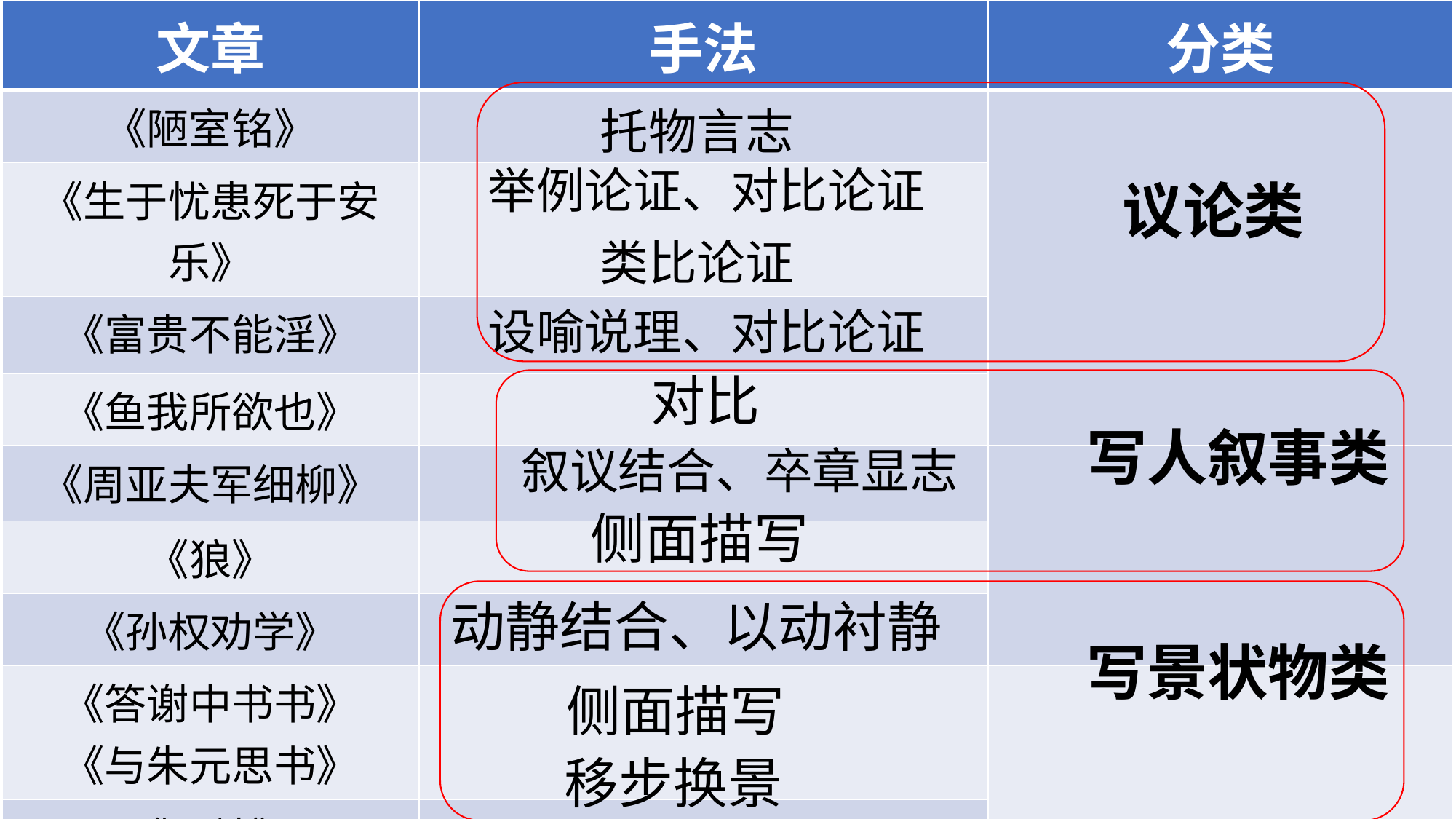

| 文章 | 手法 | 分类 |
| --- | --- | --- |
| 《陋室铭》 |  |  |
| 《生于忧患死于安乐》 |  |  |
| 《富贵不能淫》 |  |  |
| 《鱼我所欲也》 |  |  |
| 《周亚夫军细柳》 |  |  |
| 《狼》 |  |  |
| 《孙权劝学》 |  |  |
| 《答谢中书书》 《与朱元思书》 |  |  |
| 《三峡》 |  |  |
| 《小石潭记》 |  |  |

托物言志
举例论证、对比论证
议论类
类比论证
设喻说理、对比论证
对比

写人叙事类
叙议结合、卒章显志
侧面描写

动静结合、以动衬静
写景状物类
侧面描写
移步换景